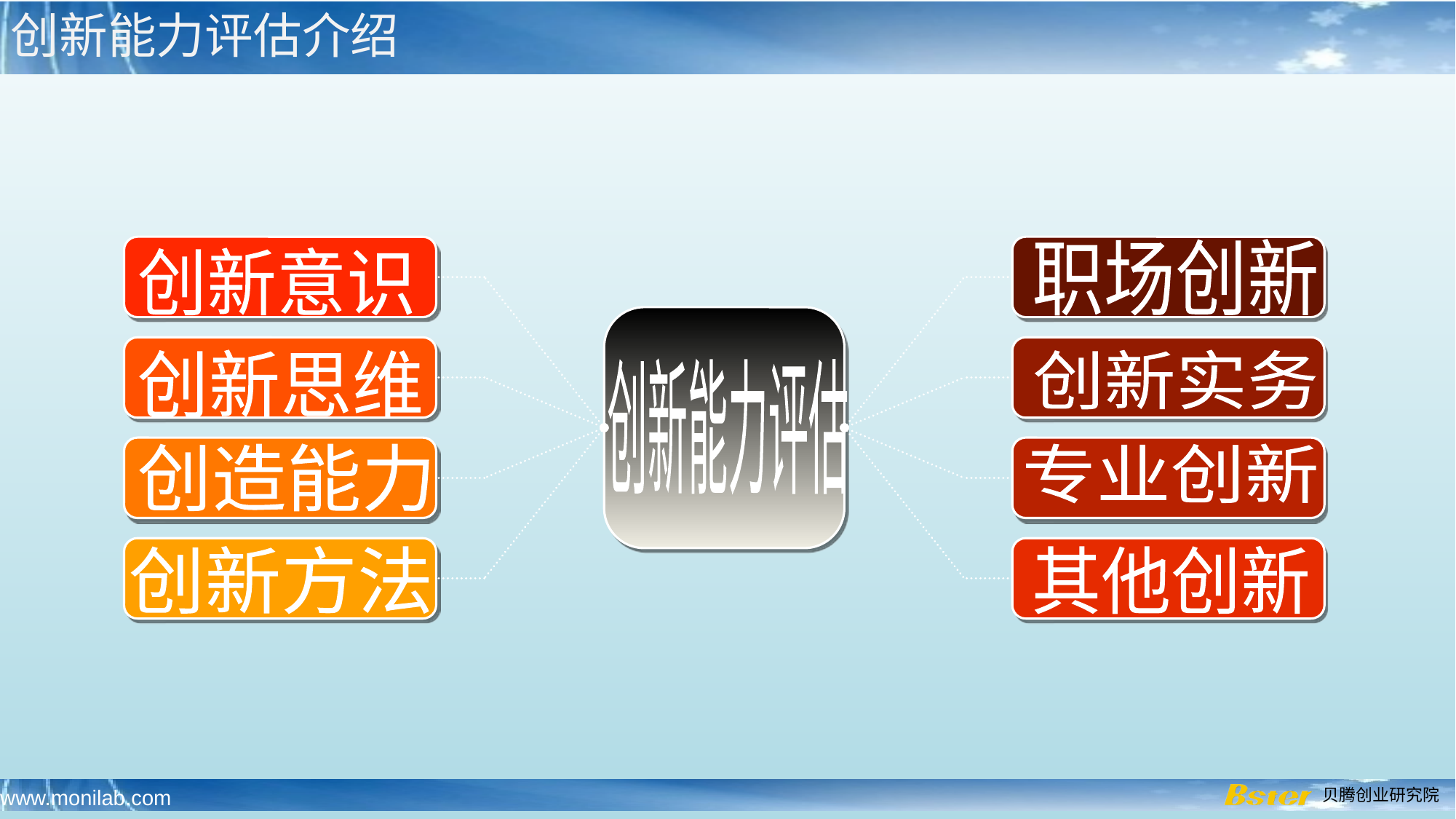

创新能力评估介绍

职场创新
创新意识

创新思维
创新实务
创新能力评估

创造能力
专业创新

创新方法
其他创新